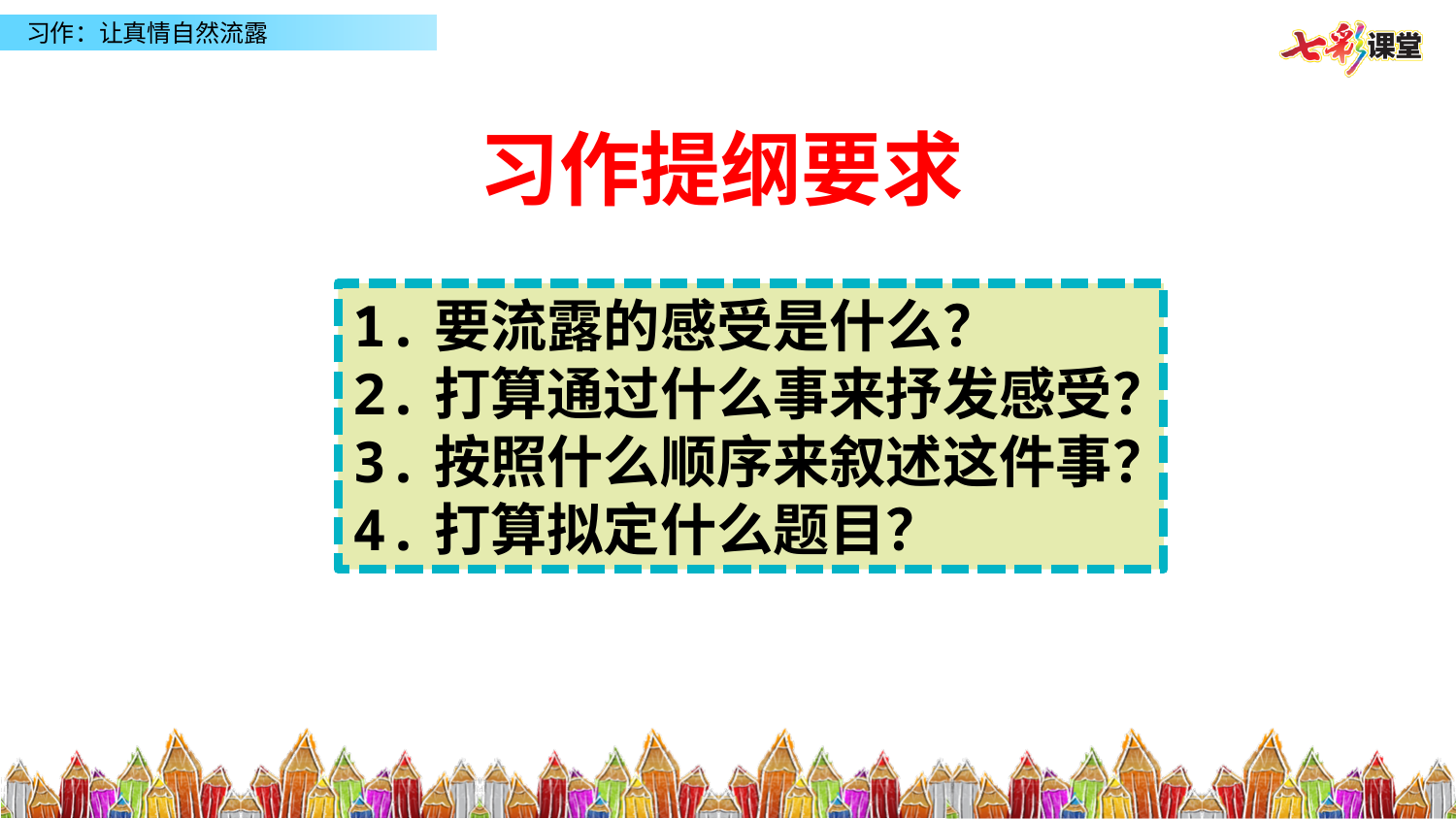

习作提纲要求
1.要流露的感受是什么？
2.打算通过什么事来抒发感受？
3.按照什么顺序来叙述这件事？
4.打算拟定什么题目？